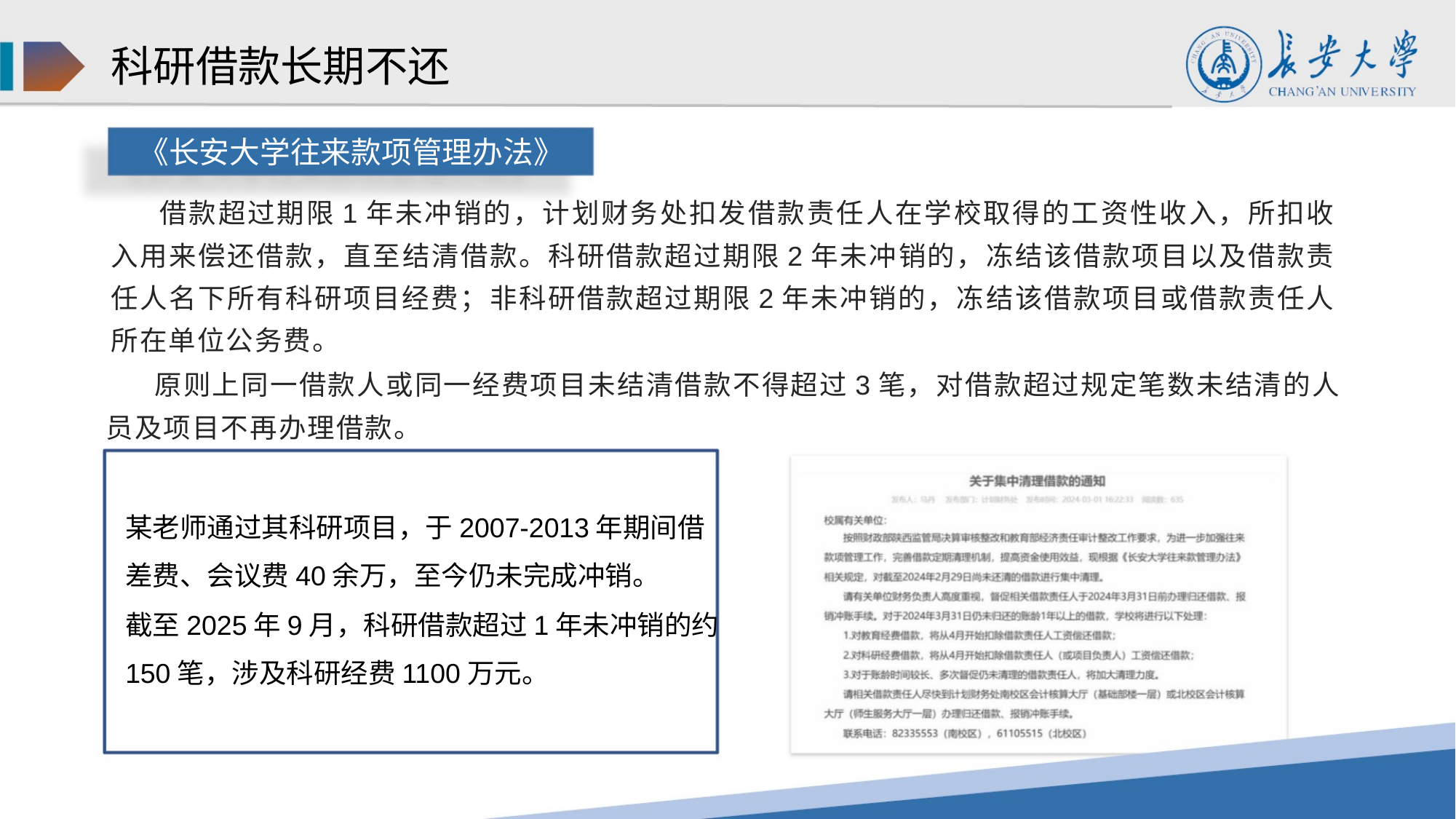

科研借款长期不还
《长安大学往来款项管理办法》
借款超过期限1年未冲销的，计划财务处扣发借款责任人在学校取得的工资性收入，所扣收
入用来偿还借款，直至结清借款。科研借款超过期限2年未冲销的，冻结该借款项目以及借款责
任人名下所有科研项目经费；非科研借款超过期限2年未冲销的，冻结该借款项目或借款责任人
所在单位公务费。
原则上同一借款人或同一经费项目未结清借款不得超过3笔，对借款超过规定笔数未结清的人
员及项目不再办理借款。
某老师通过其科研项目，于2007-2013年期间借
差费、会议费40余万，至今仍未完成冲销。
截至2025年9月，科研借款超过1年未冲销的约
150笔，涉及科研经费1100万元。